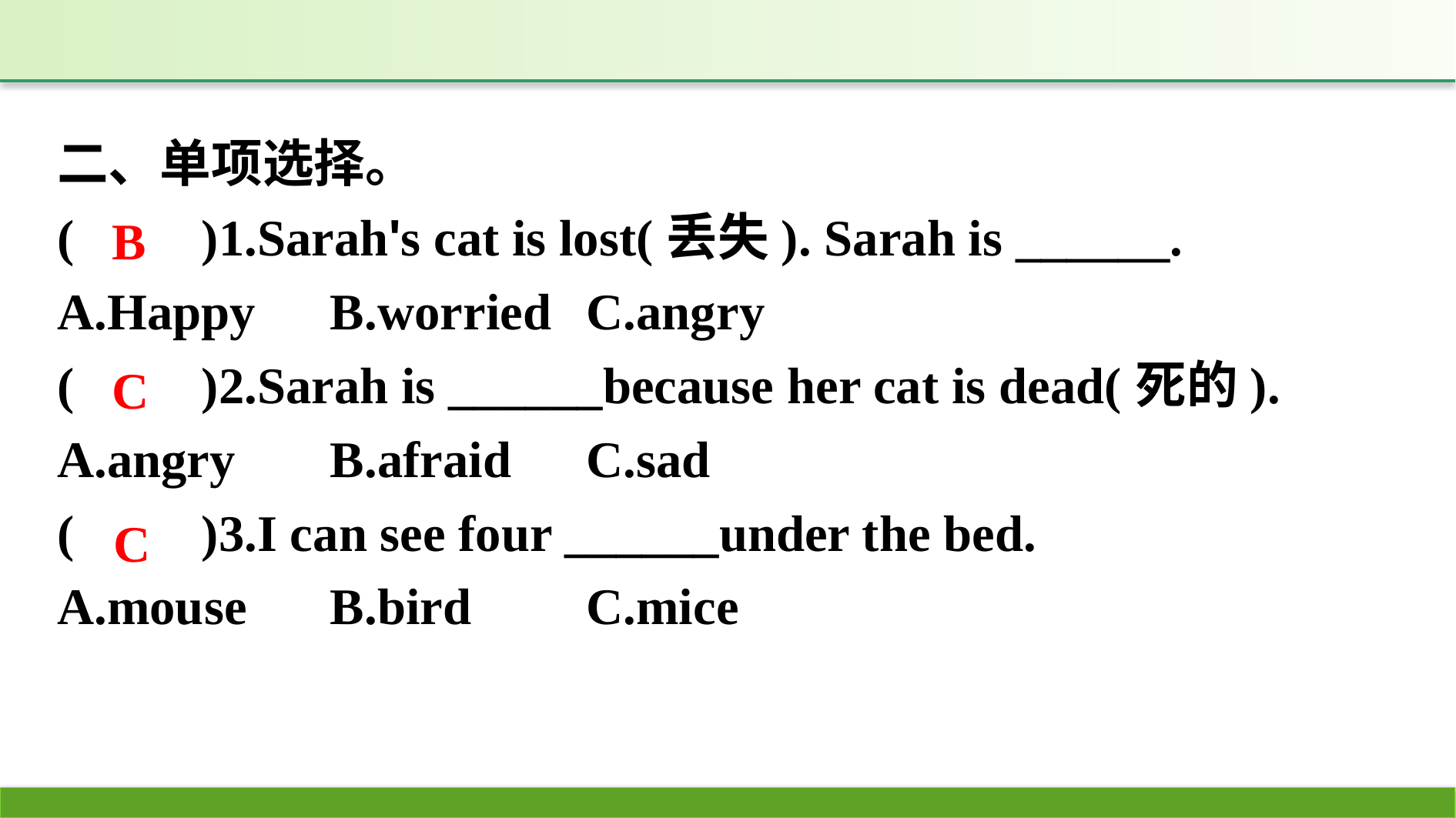

二、单项选择。
(　　)1.Sarah's cat is lost(丢失). Sarah is ______.
A.Happy	B.worried	C.angry
(　　)2.Sarah is ______because her cat is dead(死的).
A.angry	B.afraid	C.sad
(　　)3.I can see four ______under the bed.
A.mouse	B.bird	C.mice
B
C
C